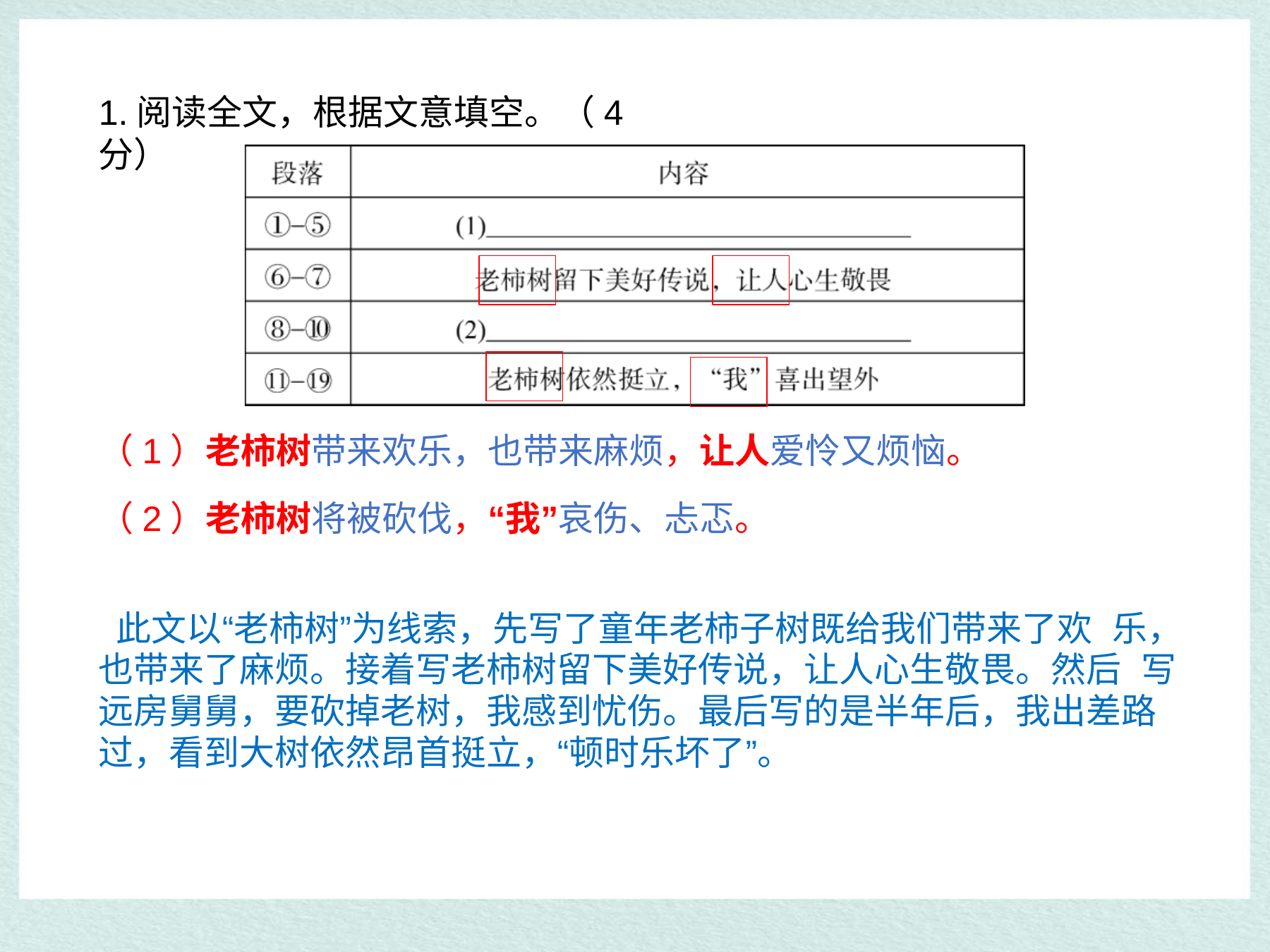

1.阅读全文，根据文意填空。（4分）

（1）老柿树带来欢乐，也带来麻烦，让人爱怜又烦恼。
（2）老柿树将被砍伐，“我”哀伤、忐忑。

此文以“老柿树”为线索，先写了童年老柿子树既给我们带来了欢  乐，也带来了麻烦。接着写老柿树留下美好传说，让人心生敬畏。然后  写远房舅舅，要砍掉老树，我感到忧伤。最后写的是半年后，我出差路  过，看到大树依然昂首挺立，“顿时乐坏了”。